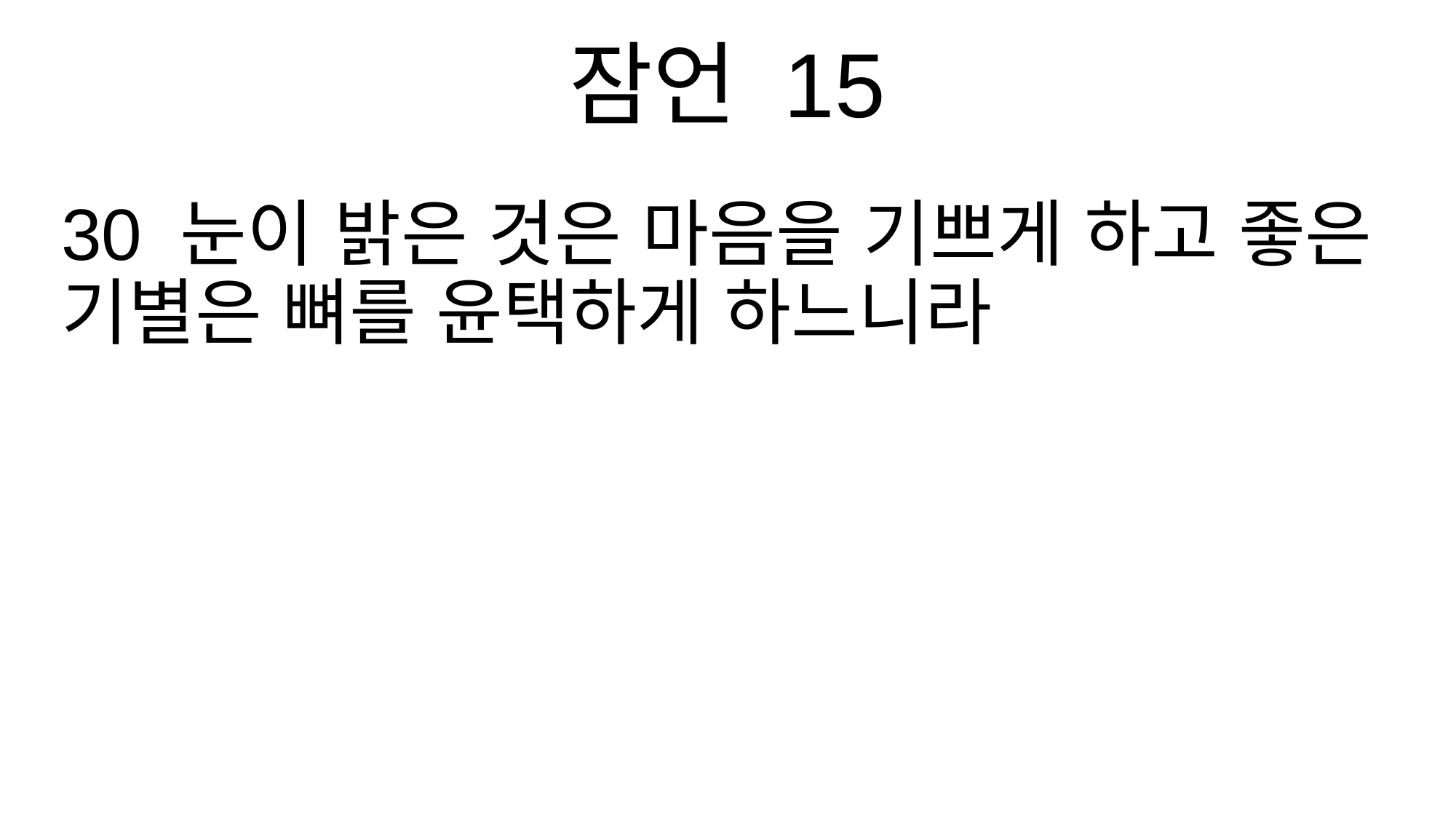

잠언 15
30 눈이 밝은 것은 마음을 기쁘게 하고 좋은 기별은 뼈를 윤택하게 하느니라